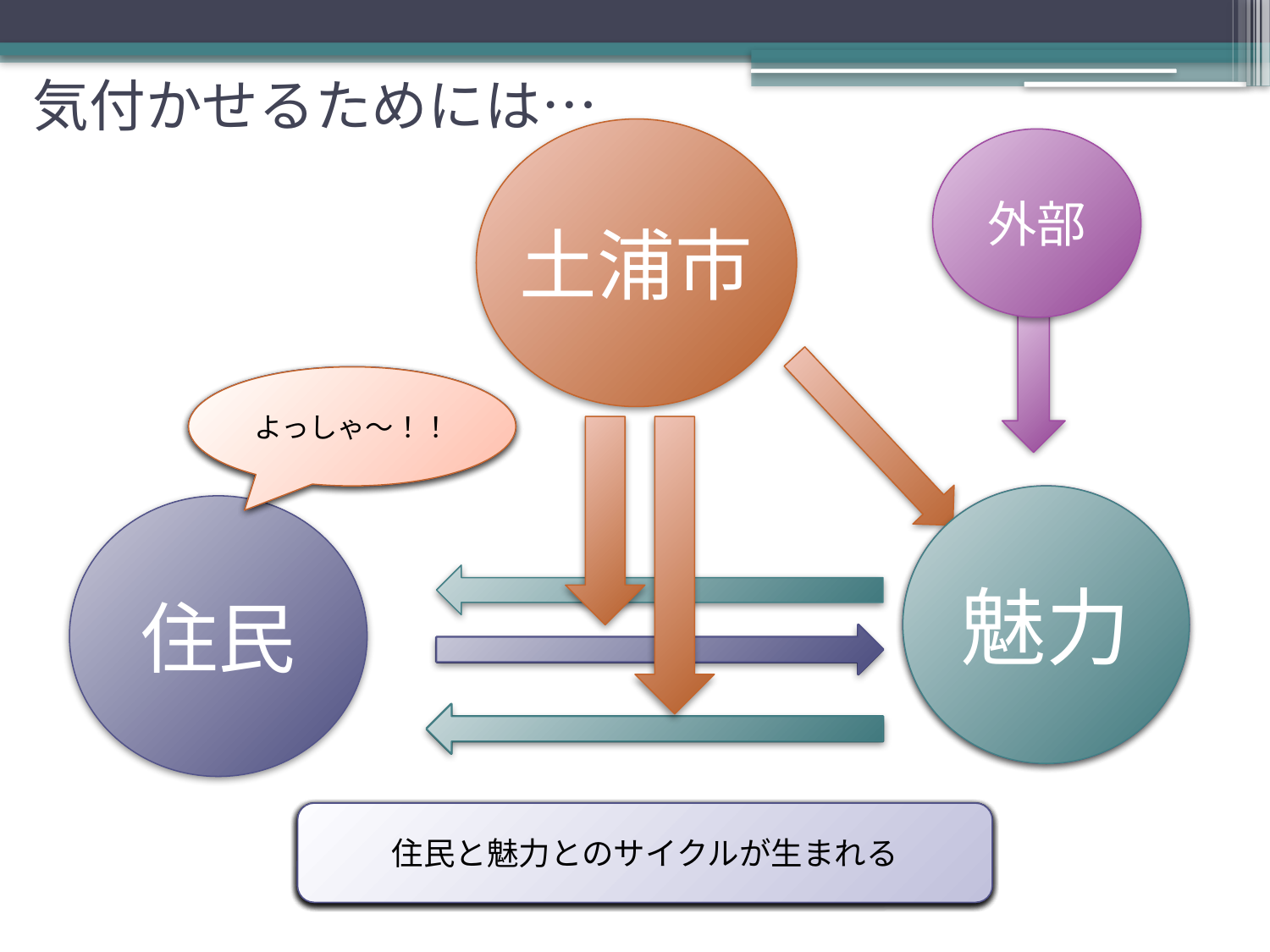

# 気付かせるためには…
土浦市
外部

土浦の魅力？ なにそれ？
土浦・・・
まずいなぁ・・・
よっしゃ～！！

資源
魅力
住民

資源がたくさんあることを住民は知らない
市が資源を魅力にする基盤をつくる
魅力に注目が集まると住民もそれに気づく
住民が意識をし始める
しかしそれを実行するきっかけがない
そこで土浦市がそのきっかけと
インセンティブをつくってあげる
住民と魅力とのサイクルが生まれる